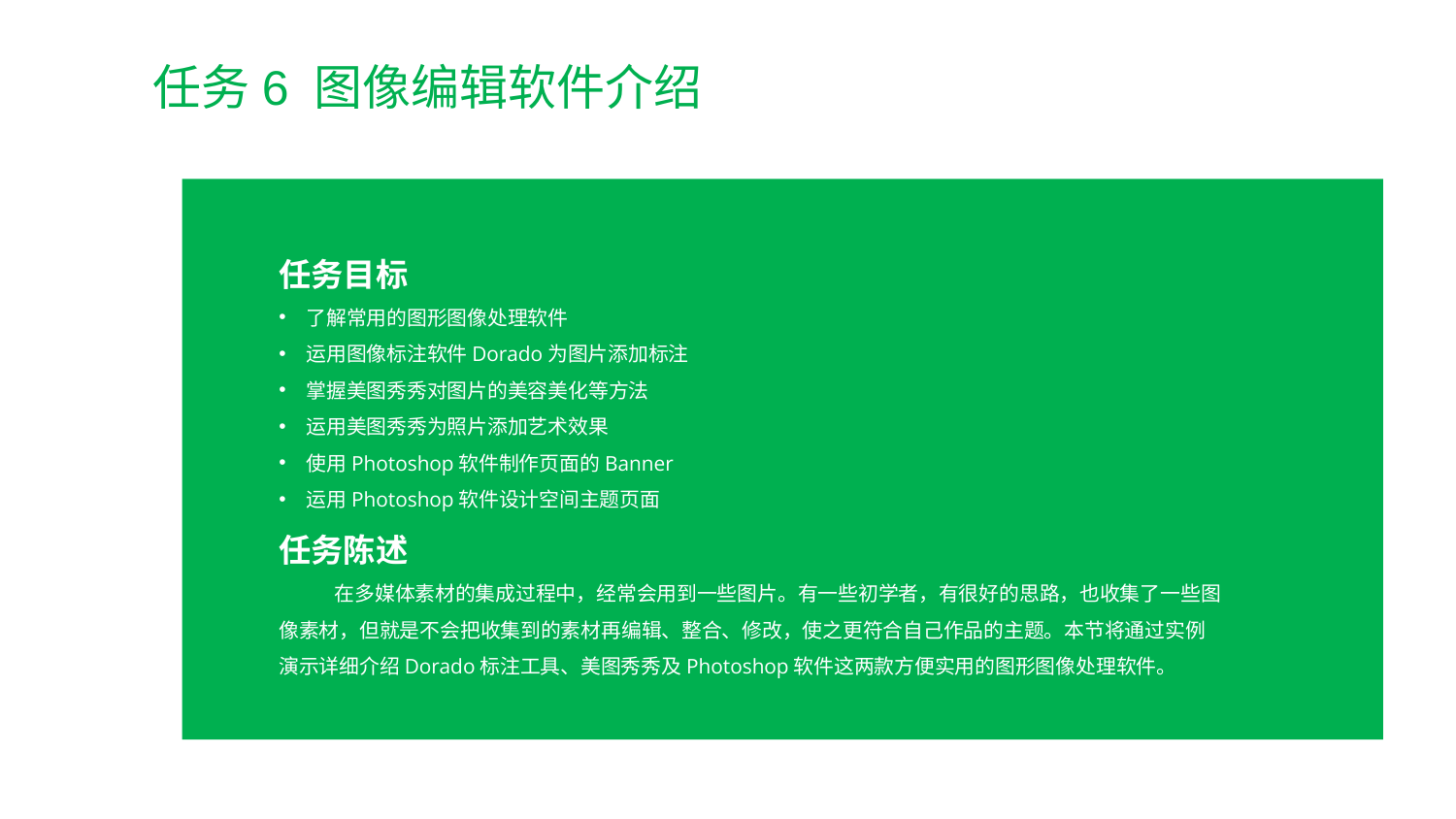

任务6 图像编辑软件介绍

任务目标
了解常用的图形图像处理软件
运用图像标注软件Dorado为图片添加标注
掌握美图秀秀对图片的美容美化等方法
运用美图秀秀为照片添加艺术效果
使用Photoshop软件制作页面的Banner
运用Photoshop软件设计空间主题页面
任务陈述
           在多媒体素材的集成过程中，经常会用到一些图片。有一些初学者，有很好的思路，也收集了一些图像素材，但就是不会把收集到的素材再编辑、整合、修改，使之更符合自己作品的主题。本节将通过实例演示详细介绍Dorado标注工具、美图秀秀及Photoshop软件这两款方便实用的图形图像处理软件。